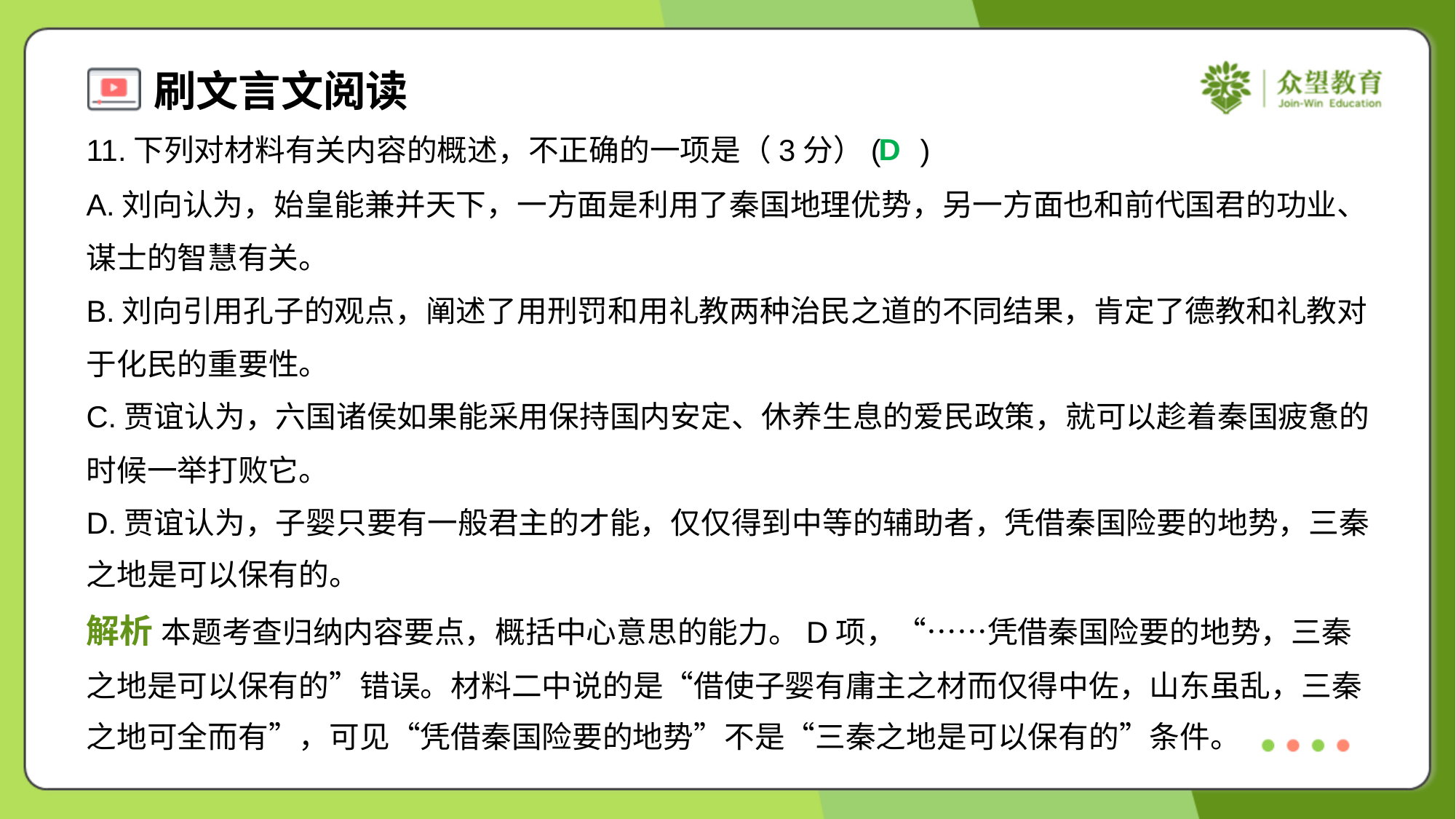

D
11.下列对材料有关内容的概述，不正确的一项是（3分）(     )
A.刘向认为，始皇能兼并天下，一方面是利用了秦国地理优势，另一方面也和前代国君的功业、
谋士的智慧有关。
B.刘向引用孔子的观点，阐述了用刑罚和用礼教两种治民之道的不同结果，肯定了德教和礼教对
于化民的重要性。
C.贾谊认为，六国诸侯如果能采用保持国内安定、休养生息的爱民政策，就可以趁着秦国疲惫的
时候一举打败它。
D.贾谊认为，子婴只要有一般君主的才能，仅仅得到中等的辅助者，凭借秦国险要的地势，三秦
之地是可以保有的。
解析 本题考查归纳内容要点，概括中心意思的能力。D项，“……凭借秦国险要的地势，三秦
之地是可以保有的”错误。材料二中说的是“借使子婴有庸主之材而仅得中佐，山东虽乱，三秦
之地可全而有”，可见“凭借秦国险要的地势”不是“三秦之地是可以保有的”条件。